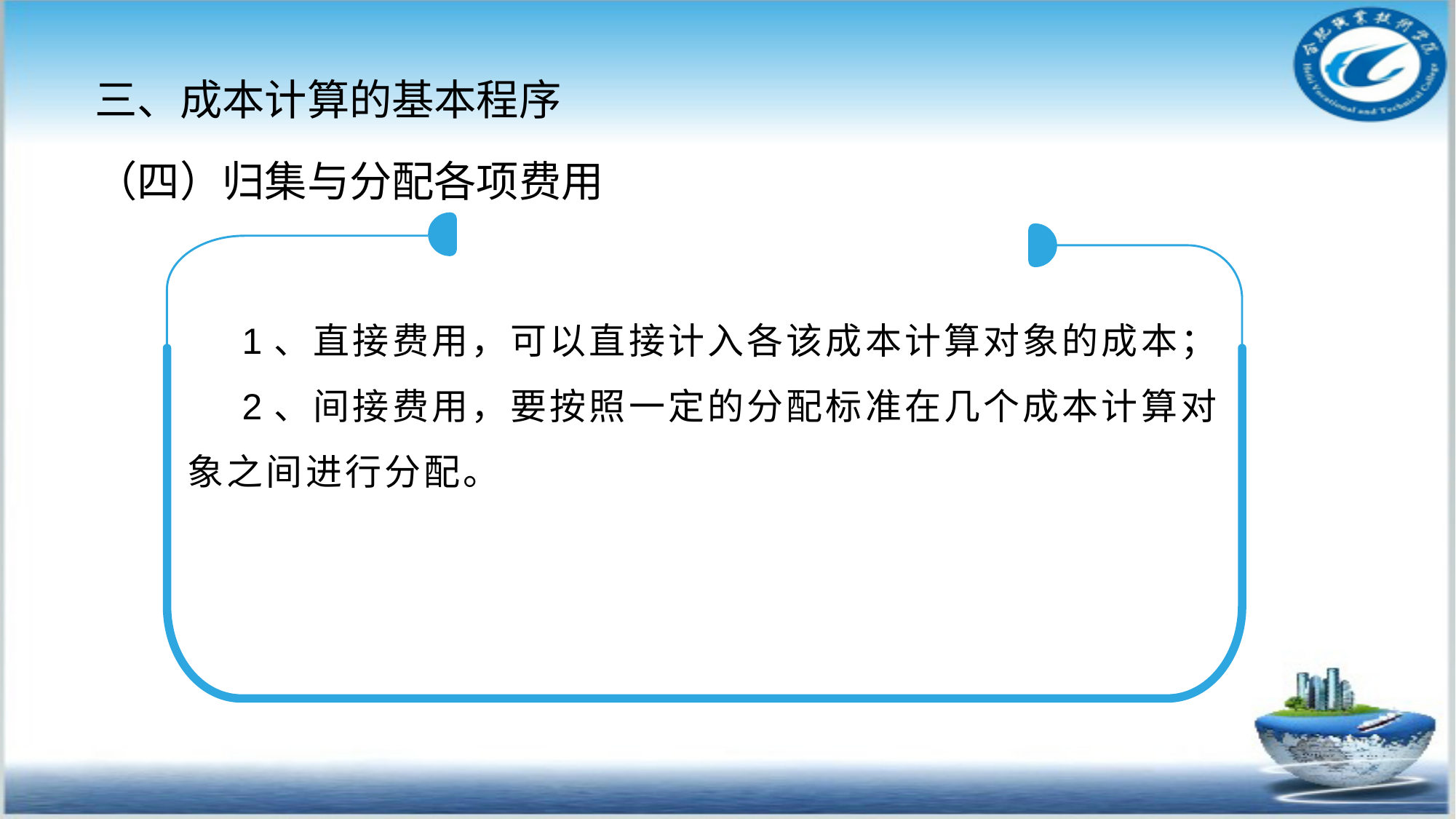

三、成本计算的基本程序
（四）归集与分配各项费用

1、直接费用，可以直接计入各该成本计算对象的成本；
2、间接费用，要按照一定的分配标准在几个成本计算对象之间进行分配。